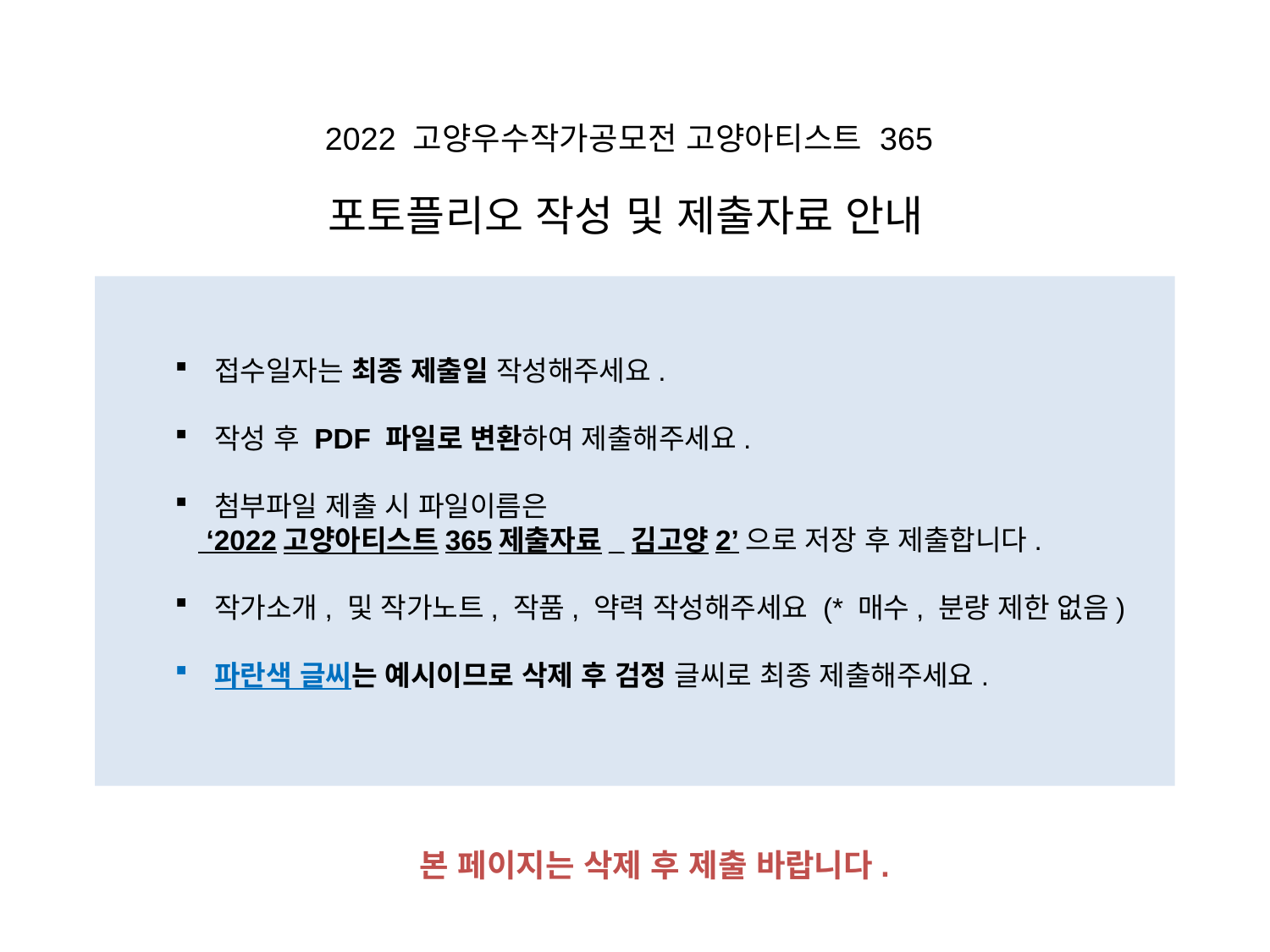

2022 고양우수작가공모전 고양아티스트 365
포토플리오 작성 및 제출자료 안내

접수일자는 최종 제출일 작성해주세요.

작성 후 PDF 파일로 변환하여 제출해주세요.

첨부파일 제출 시 파일이름은
    ‘2022고양아티스트365제출자료_김고양2’으로 저장 후 제출합니다.

작가소개, 및 작가노트, 작품, 약력 작성해주세요 (* 매수, 분량 제한 없음)

파란색 글씨는 예시이므로 삭제 후 검정 글씨로 최종 제출해주세요.

본 페이지는 삭제 후 제출 바랍니다.